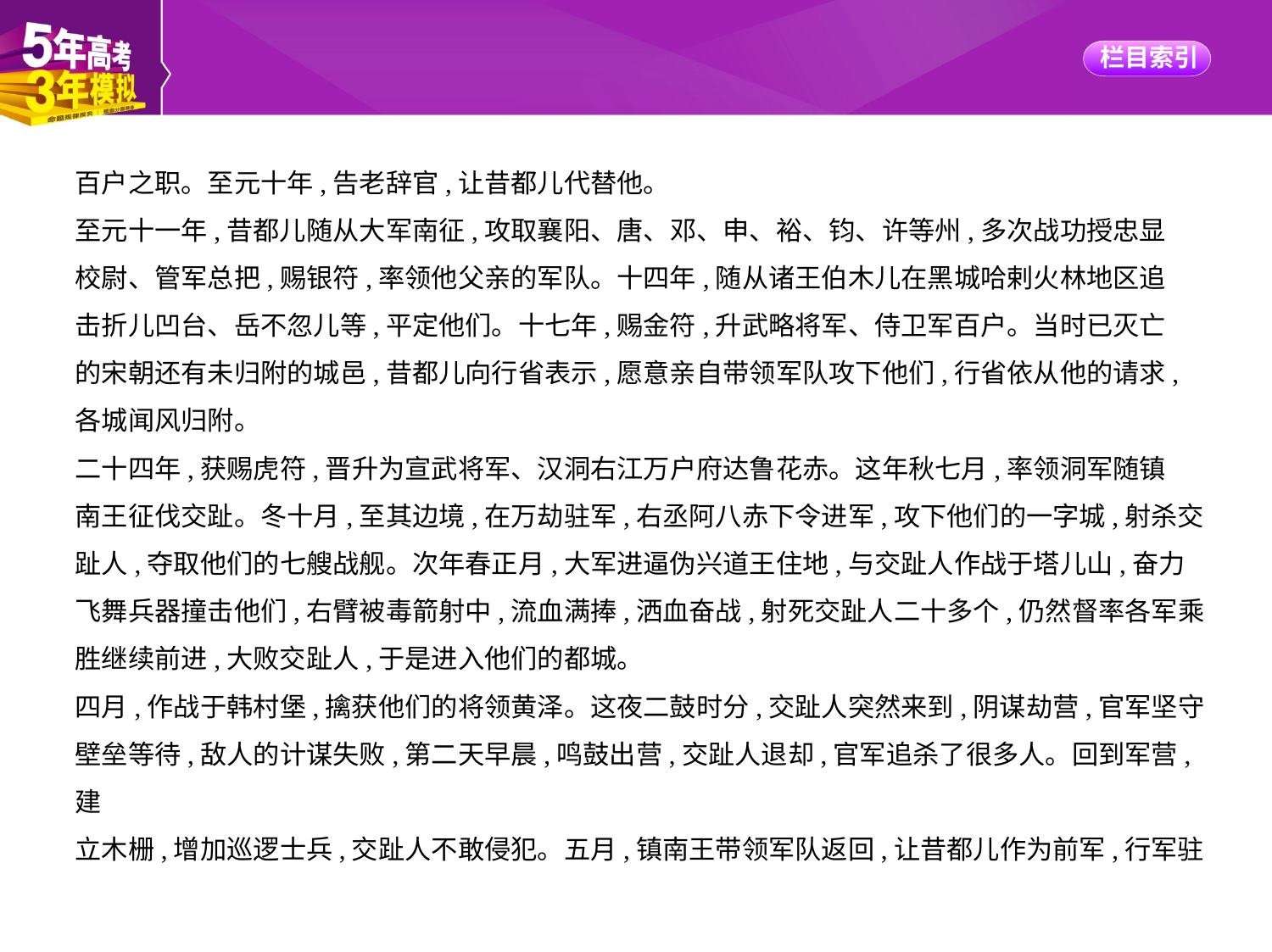

百户之职。至元十年,告老辞官,让昔都儿代替他。
至元十一年,昔都儿随从大军南征,攻取襄阳、唐、邓、申、裕、钧、许等州,多次战功授忠显
校尉、管军总把,赐银符,率领他父亲的军队。十四年,随从诸王伯木儿在黑城哈剌火林地区追
击折儿凹台、岳不忽儿等,平定他们。十七年,赐金符,升武略将军、侍卫军百户。当时已灭亡
的宋朝还有未归附的城邑,昔都儿向行省表示,愿意亲自带领军队攻下他们,行省依从他的请求,
各城闻风归附。
二十四年,获赐虎符,晋升为宣武将军、汉洞右江万户府达鲁花赤。这年秋七月,率领洞军随镇
南王征伐交趾。冬十月,至其边境,在万劫驻军,右丞阿八赤下令进军,攻下他们的一字城,射杀交
趾人,夺取他们的七艘战舰。次年春正月,大军进逼伪兴道王住地,与交趾人作战于塔儿山,奋力
飞舞兵器撞击他们,右臂被毒箭射中,流血满捧,洒血奋战,射死交趾人二十多个,仍然督率各军乘
胜继续前进,大败交趾人,于是进入他们的都城。
四月,作战于韩村堡,擒获他们的将领黄泽。这夜二鼓时分,交趾人突然来到,阴谋劫营,官军坚守
壁垒等待,敌人的计谋失败,第二天早晨,鸣鼓出营,交趾人退却,官军追杀了很多人。回到军营,建
立木栅,增加巡逻士兵,交趾人不敢侵犯。五月,镇南王带领军队返回,让昔都儿作为前军,行军驻